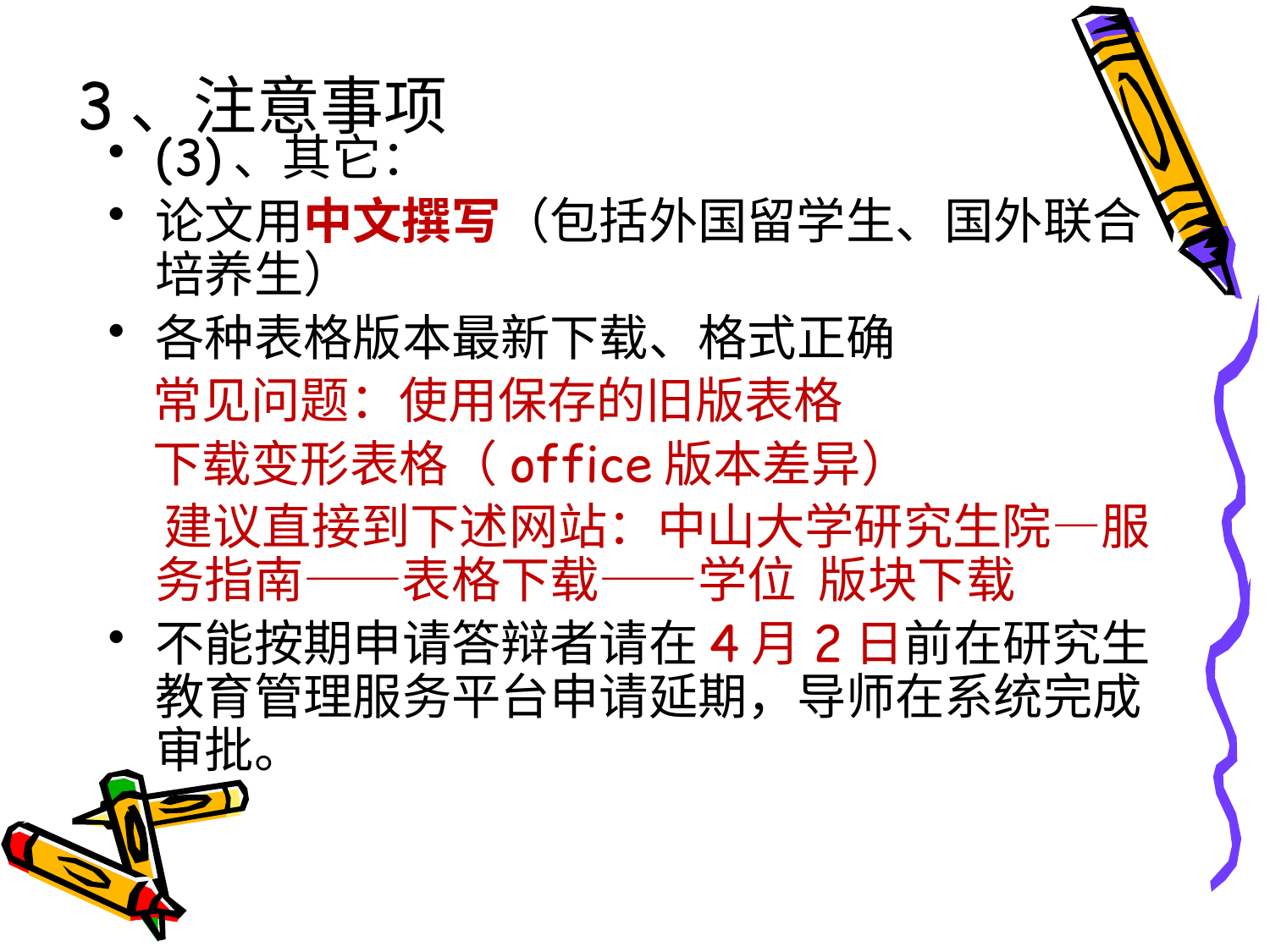

# 3、注意事项
(3)、其它：
论文用中文撰写（包括外国留学生、国外联合培养生）
各种表格版本最新下载、格式正确
   常见问题：使用保存的旧版表格
   下载变形表格（office版本差异）
    建议直接到下述网站：中山大学研究生院—服务指南——表格下载——学位  版块下载
不能按期申请答辩者请在4月2日前在研究生教育管理服务平台申请延期，导师在系统完成审批。